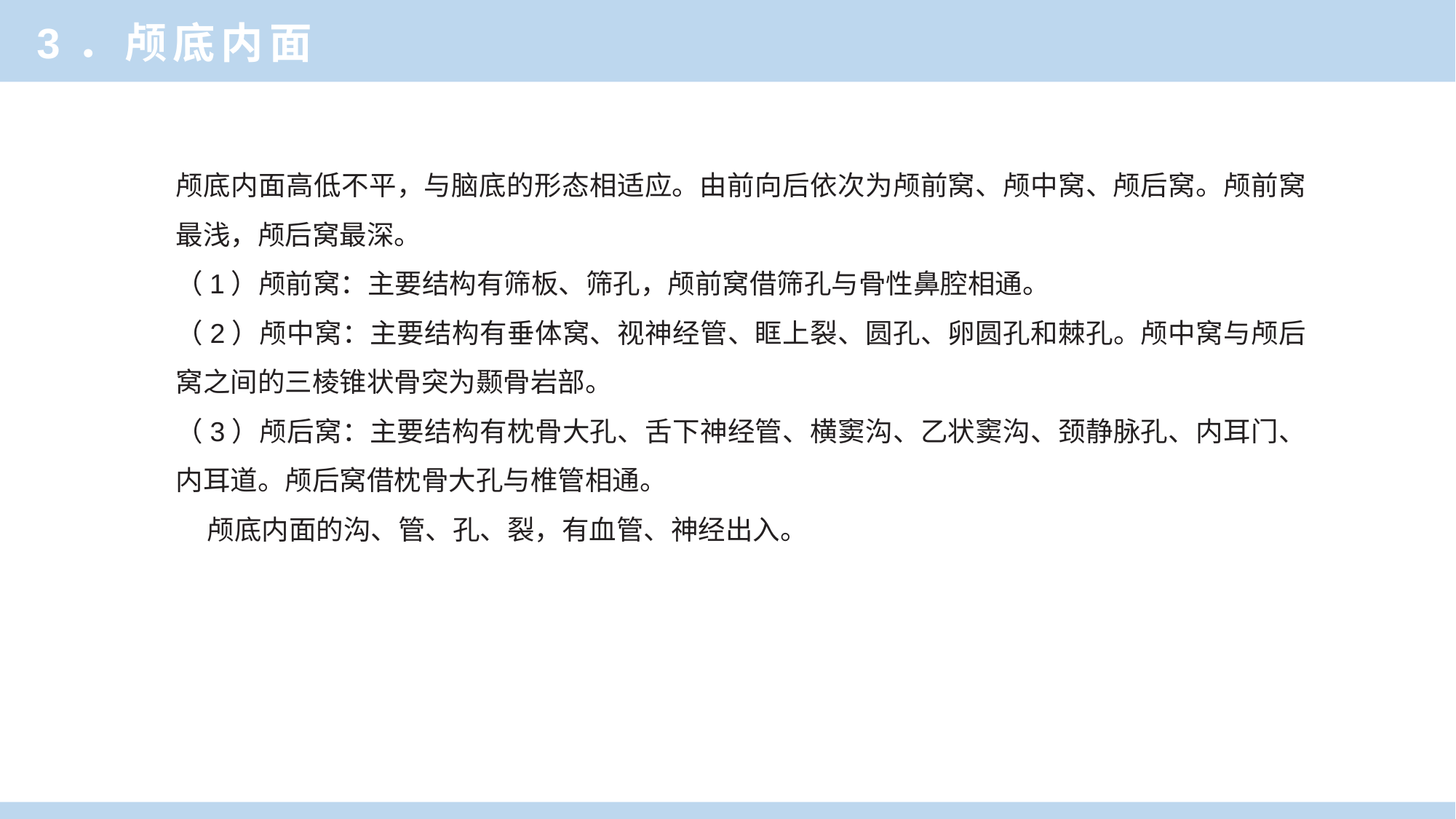

3．颅底内面

颅底内面高低不平，与脑底的形态相适应。由前向后依次为颅前窝、颅中窝、颅后窝。颅前窝最浅，颅后窝最深。
（1）颅前窝：主要结构有筛板、筛孔，颅前窝借筛孔与骨性鼻腔相通。
（2）颅中窝：主要结构有垂体窝、视神经管、眶上裂、圆孔、卵圆孔和棘孔。颅中窝与颅后窝之间的三棱锥状骨突为颞骨岩部。
（3）颅后窝：主要结构有枕骨大孔、舌下神经管、横窦沟、乙状窦沟、颈静脉孔、内耳门、内耳道。颅后窝借枕骨大孔与椎管相通。
    颅底内面的沟、管、孔、裂，有血管、神经出入。